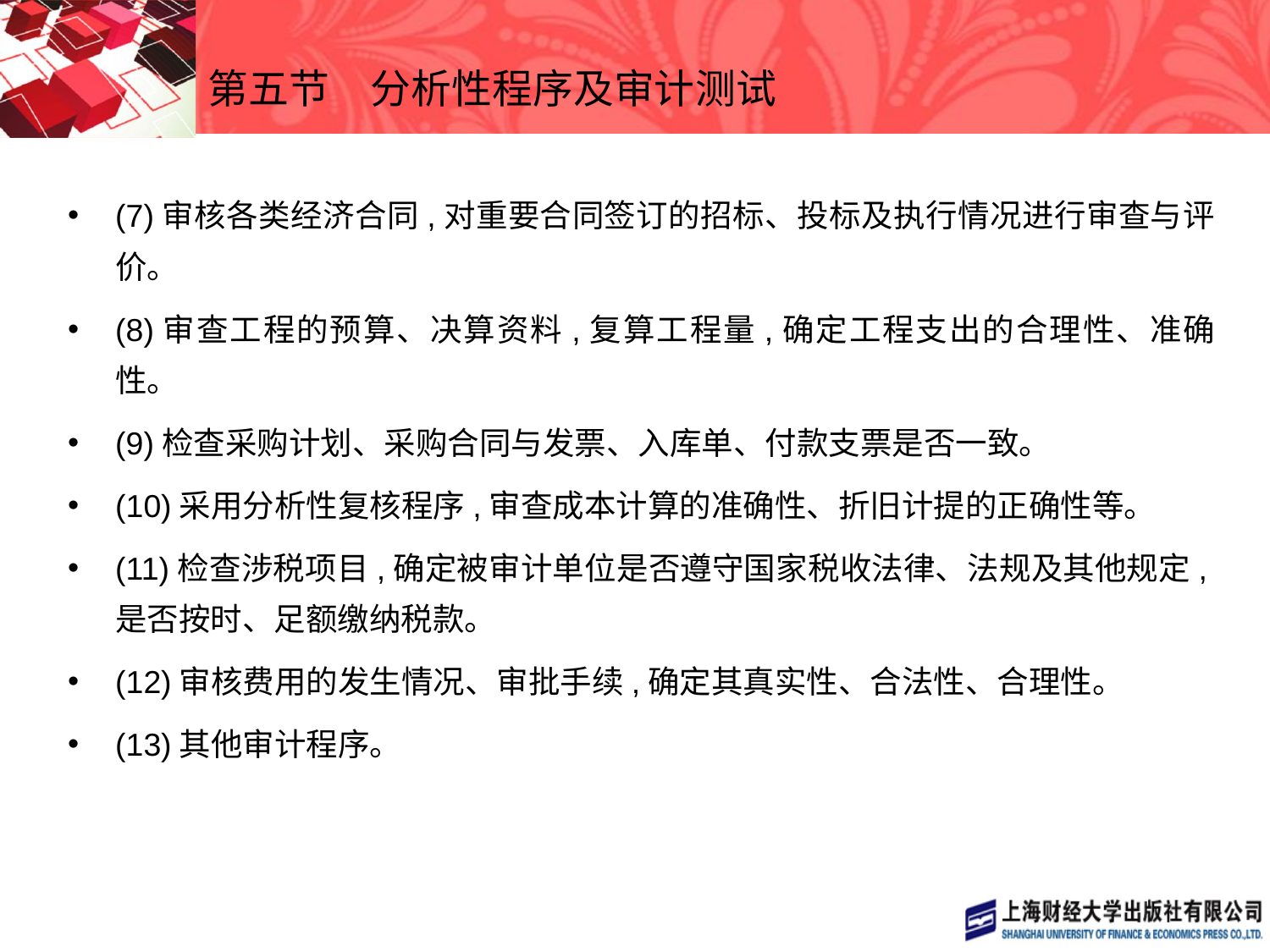

# 第五节　分析性程序及审计测试
(7)审核各类经济合同,对重要合同签订的招标、投标及执行情况进行审查与评价。
(8)审查工程的预算、决算资料,复算工程量,确定工程支出的合理性、准确性。
(9)检查采购计划、采购合同与发票、入库单、付款支票是否一致。
(10)采用分析性复核程序,审查成本计算的准确性、折旧计提的正确性等。
(11)检查涉税项目,确定被审计单位是否遵守国家税收法律、法规及其他规定,是否按时、足额缴纳税款。
(12)审核费用的发生情况、审批手续,确定其真实性、合法性、合理性。
(13)其他审计程序。